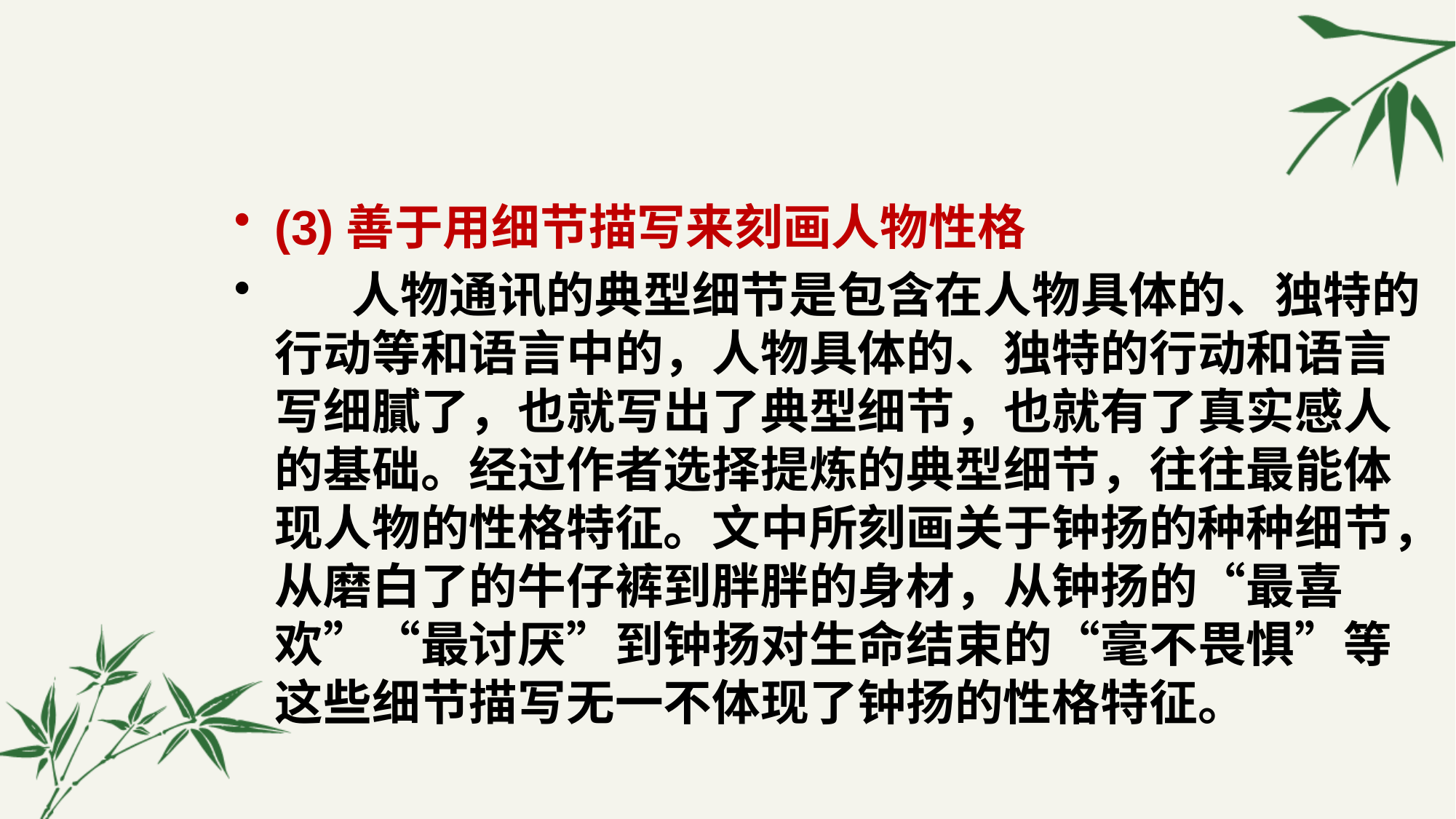

#
(3)善于用细节描写来刻画人物性格
      人物通讯的典型细节是包含在人物具体的、独特的行动等和语言中的，人物具体的、独特的行动和语言写细膩了，也就写出了典型细节，也就有了真实感人的基础。经过作者选择提炼的典型细节，往往最能体现人物的性格特征。文中所刻画关于钟扬的种种细节，从磨白了的牛仔裤到胖胖的身材，从钟扬的“最喜欢”“最讨厌”到钟扬对生命结束的“毫不畏惧”等这些细节描写无一不体现了钟扬的性格特征。